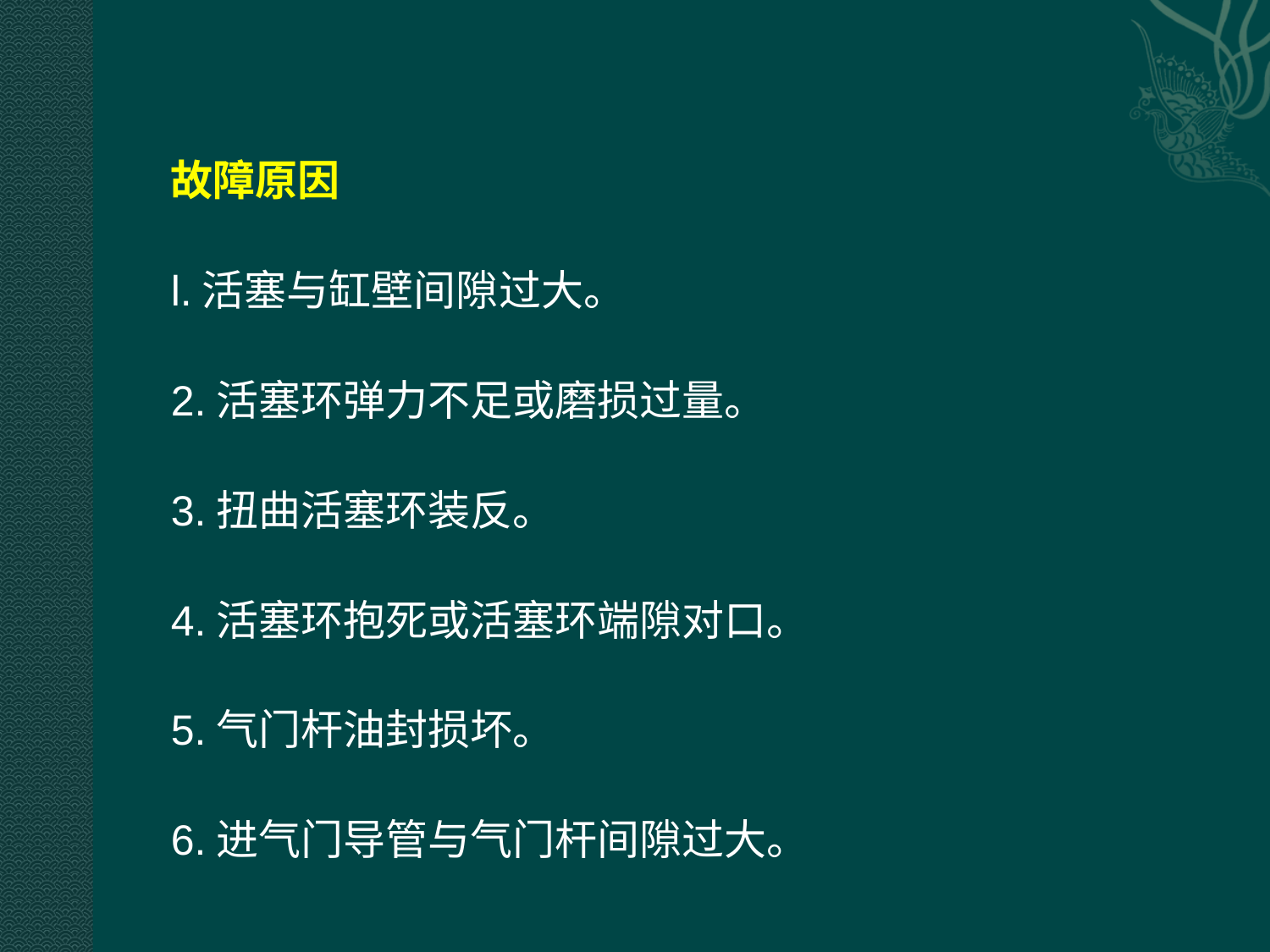

故障原因
l.活塞与缸壁间隙过大。
2.活塞环弹力不足或磨损过量。
3.扭曲活塞环装反。
4.活塞环抱死或活塞环端隙对口。
5.气门杆油封损坏。
6.进气门导管与气门杆间隙过大。